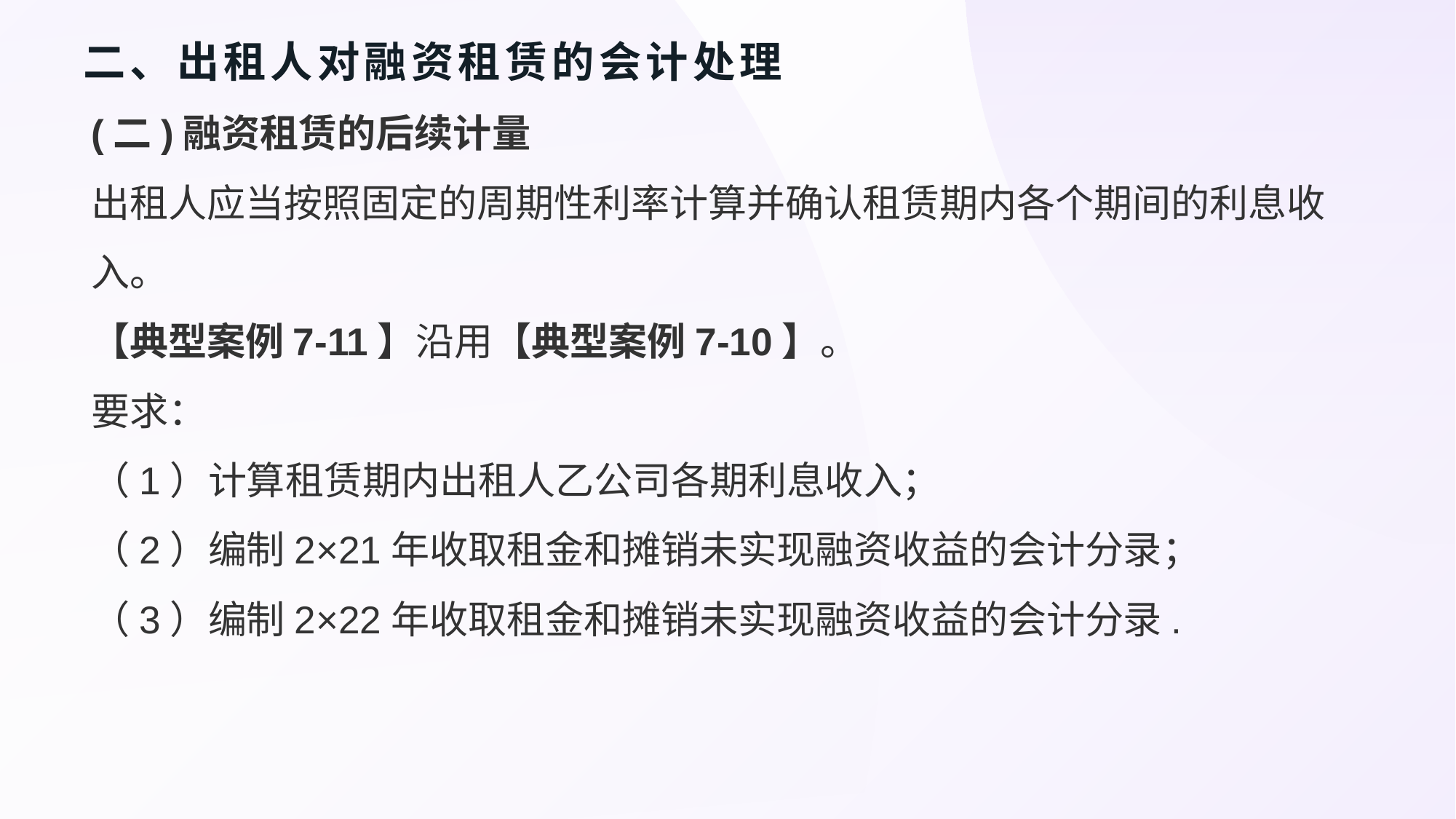

# 二、出租人对融资租赁的会计处理
(二)融资租赁的后续计量
出租人应当按照固定的周期性利率计算并确认租赁期内各个期间的利息收入。
【典型案例7-11】沿用【典型案例7-10】。
要求：
（1）计算租赁期内出租人乙公司各期利息收入；
（2）编制2×21年收取租金和摊销未实现融资收益的会计分录；
（3）编制2×22年收取租金和摊销未实现融资收益的会计分录.